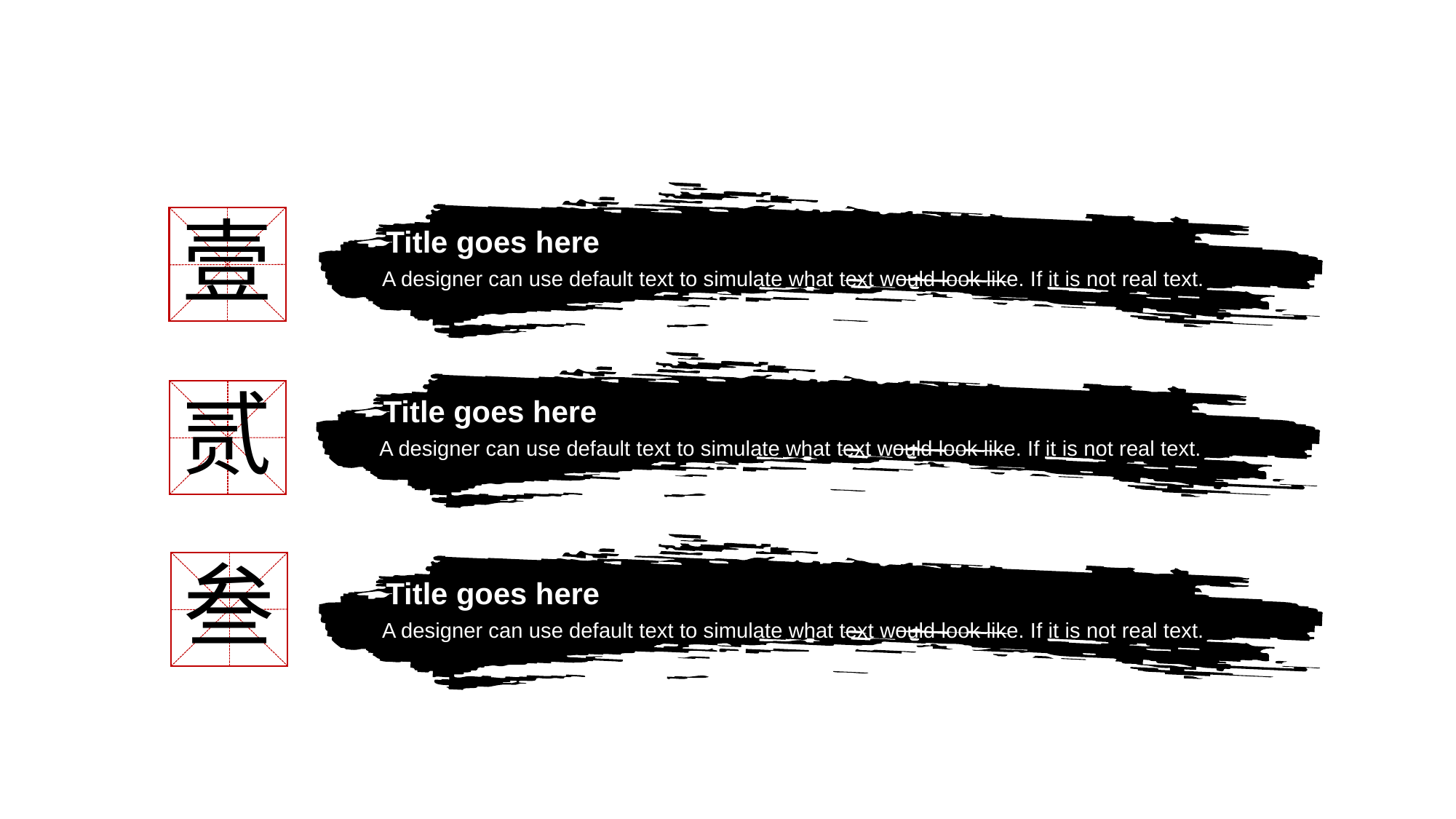

壹

Title goes here
A designer can use default text to simulate what text would look like. If it is not real text.

贰

Title goes here
A designer can use default text to simulate what text would look like. If it is not real text.

叁

Title goes here
A designer can use default text to simulate what text would look like. If it is not real text.